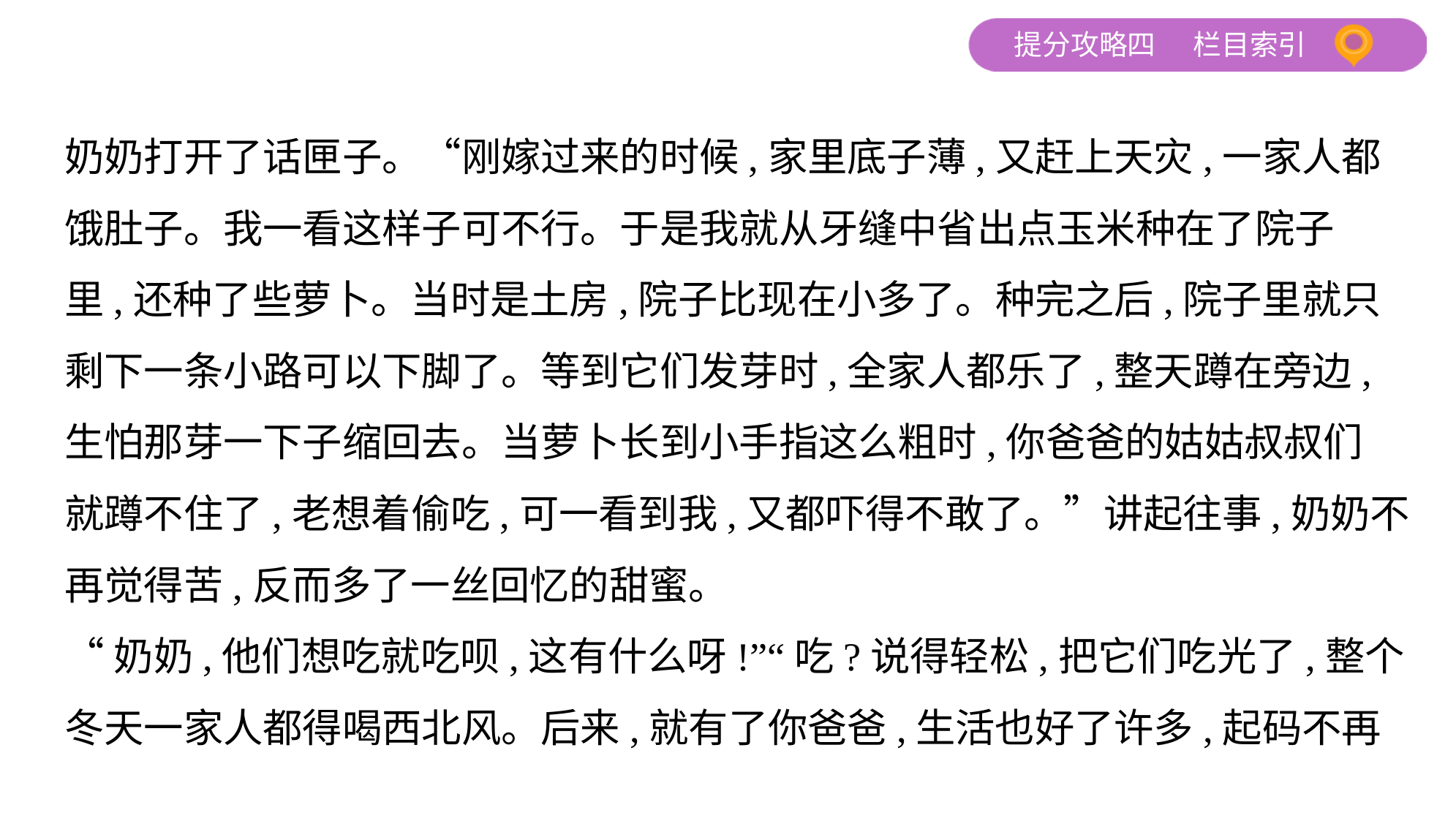

奶奶打开了话匣子。“刚嫁过来的时候,家里底子薄,又赶上天灾,一家人都
饿肚子。我一看这样子可不行。于是我就从牙缝中省出点玉米种在了院子
里,还种了些萝卜。当时是土房,院子比现在小多了。种完之后,院子里就只
剩下一条小路可以下脚了。等到它们发芽时,全家人都乐了,整天蹲在旁边,
生怕那芽一下子缩回去。当萝卜长到小手指这么粗时,你爸爸的姑姑叔叔们
就蹲不住了,老想着偷吃,可一看到我,又都吓得不敢了。”讲起往事,奶奶不
再觉得苦,反而多了一丝回忆的甜蜜。
“奶奶,他们想吃就吃呗,这有什么呀!”“吃?说得轻松,把它们吃光了,整个
冬天一家人都得喝西北风。后来,就有了你爸爸,生活也好了许多,起码不再